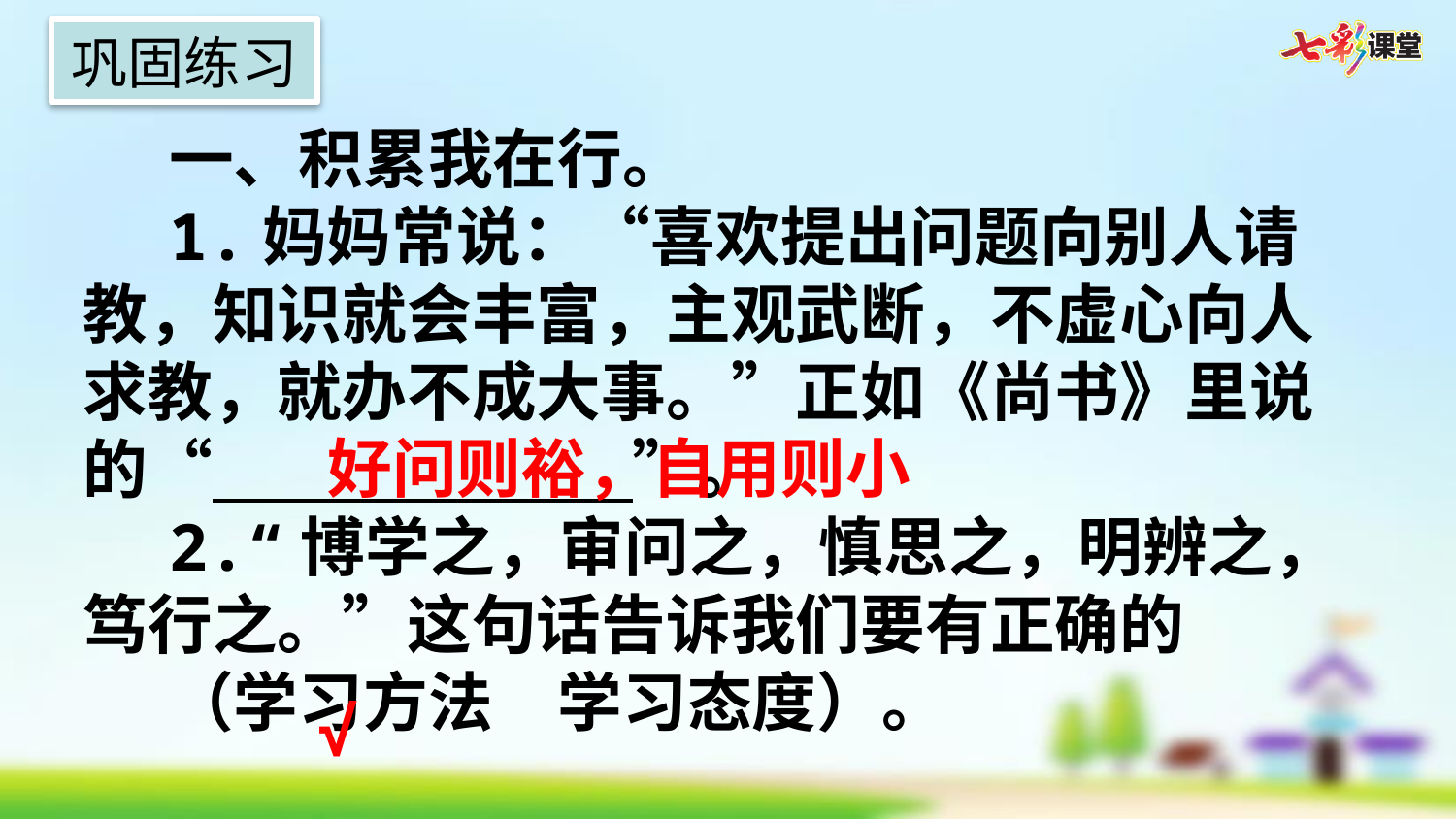

巩固练习
一、积累我在行。
1.妈妈常说：“喜欢提出问题向别人请教，知识就会丰富，主观武断，不虚心向人求教，就办不成大事。”正如《尚书》里说的“　                        ”。
2.“博学之，审问之，慎思之，明辨之，笃行之。”这句话告诉我们要有正确的
（学习方法　学习态度）。
好问则裕，自用则小
√